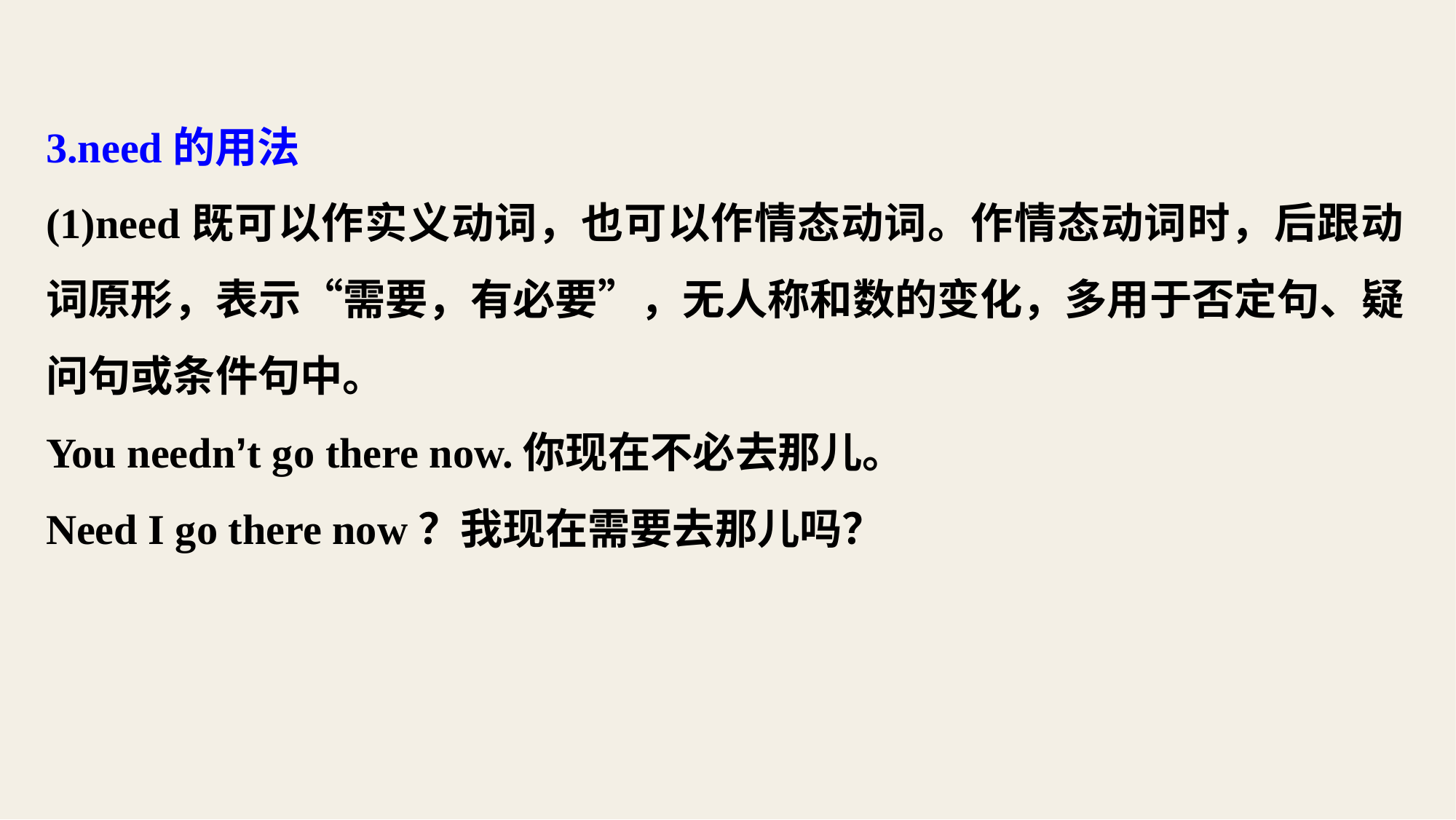

3.need的用法
(1)need既可以作实义动词，也可以作情态动词。作情态动词时，后跟动词原形，表示“需要，有必要”，无人称和数的变化，多用于否定句、疑问句或条件句中。
You needn’t go there now.你现在不必去那儿。
Need I go there now？我现在需要去那儿吗？